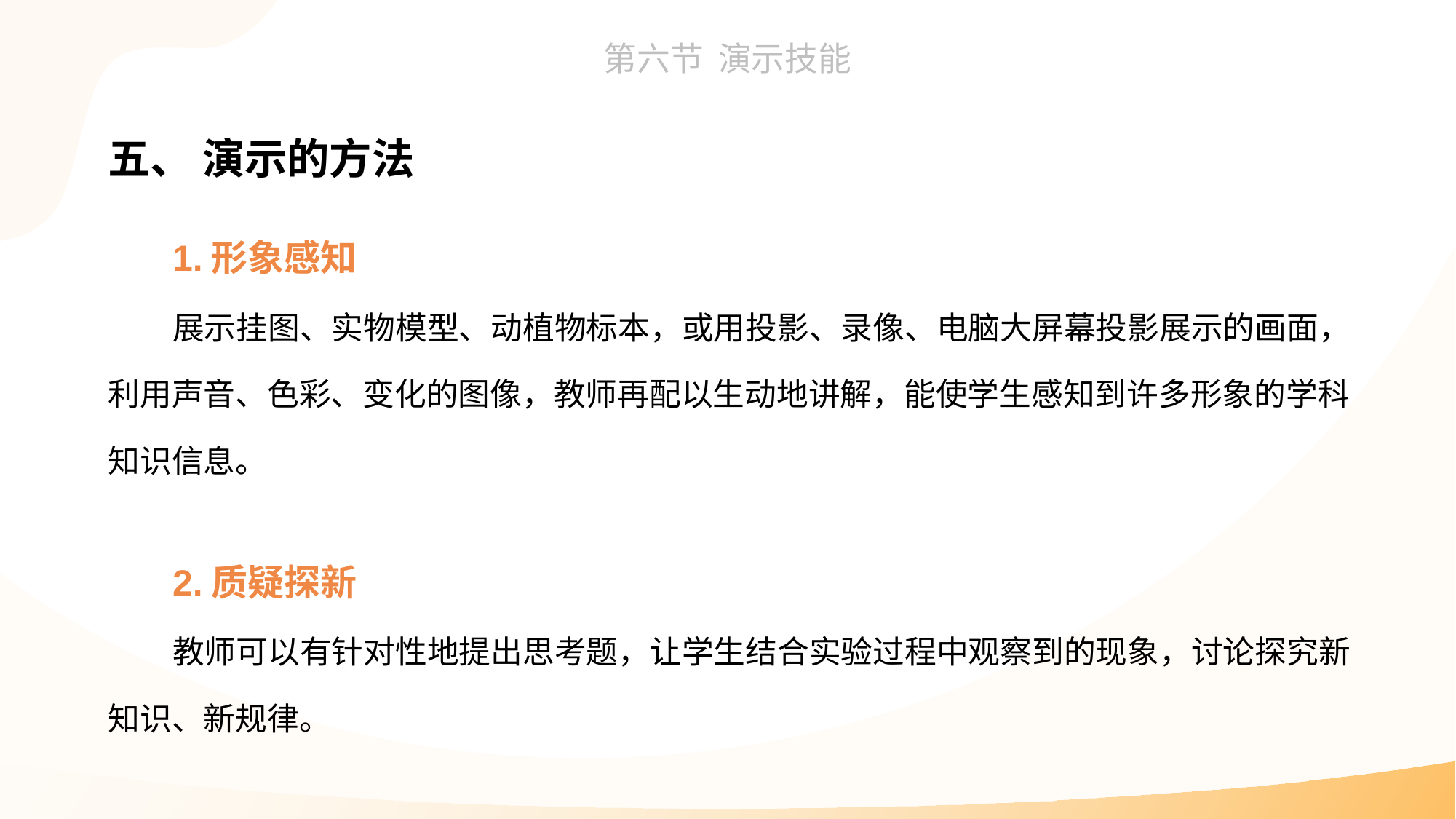

五、 演示的方法
1.形象感知
展示挂图、实物模型、动植物标本，或用投影、录像、电脑大屏幕投影展示的画面，利用声音、色彩、变化的图像，教师再配以生动地讲解，能使学生感知到许多形象的学科知识信息。

2.质疑探新
教师可以有针对性地提出思考题，让学生结合实验过程中观察到的现象，讨论探究新知识、新规律。